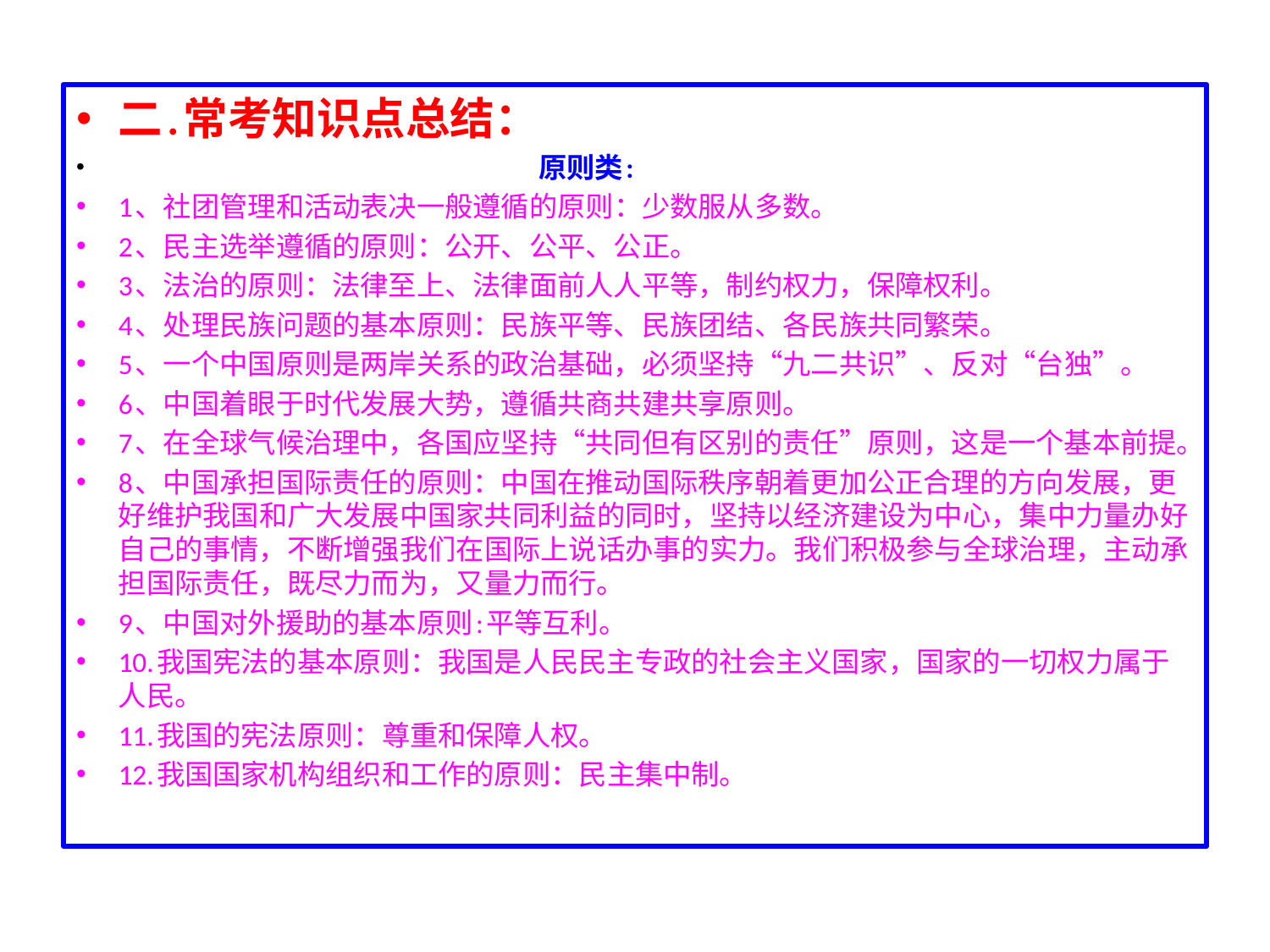

二.常考知识点总结：
                                                                               原则类:
1、社团管理和活动表决一般遵循的原则：少数服从多数。
2、民主选举遵循的原则：公开、公平、公正。
3、法治的原则：法律至上、法律面前人人平等，制约权力，保障权利。
4、处理民族问题的基本原则：民族平等、民族团结、各民族共同繁荣。
5、一个中国原则是两岸关系的政治基础，必须坚持“九二共识”、反对“台独”。
6、中国着眼于时代发展大势，遵循共商共建共享原则。
7、在全球气候治理中，各国应坚持“共同但有区别的责任”原则，这是一个基本前提。
8、中国承担国际责任的原则：中国在推动国际秩序朝着更加公正合理的方向发展，更好维护我国和广大发展中国家共同利益的同时，坚持以经济建设为中心，集中力量办好自己的事情，不断增强我们在国际上说话办事的实力。我们积极参与全球治理，主动承担国际责任，既尽力而为，又量力而行。
9、中国对外援助的基本原则:平等互利。
10.我国宪法的基本原则：我国是人民民主专政的社会主义国家，国家的一切权力属于人民。
11.我国的宪法原则：尊重和保障人权。
12.我国国家机构组织和工作的原则：民主集中制。